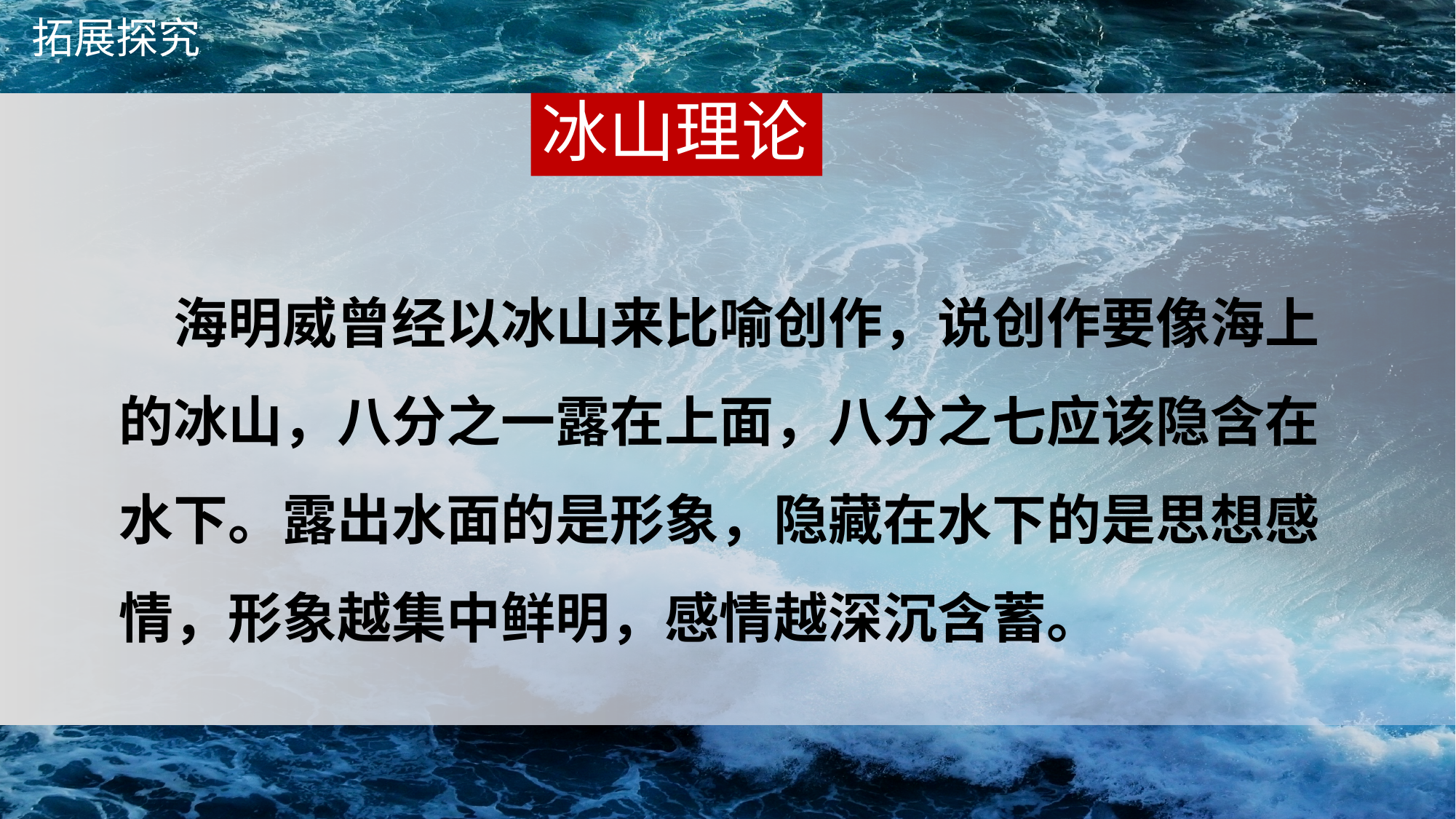

冰山理论
海明威曾经以冰山来比喻创作，说创作要像海上的冰山，八分之一露在上面，八分之七应该隐含在水下。露出水面的是形象，隐藏在水下的是思想感情，形象越集中鲜明，感情越深沉含蓄。